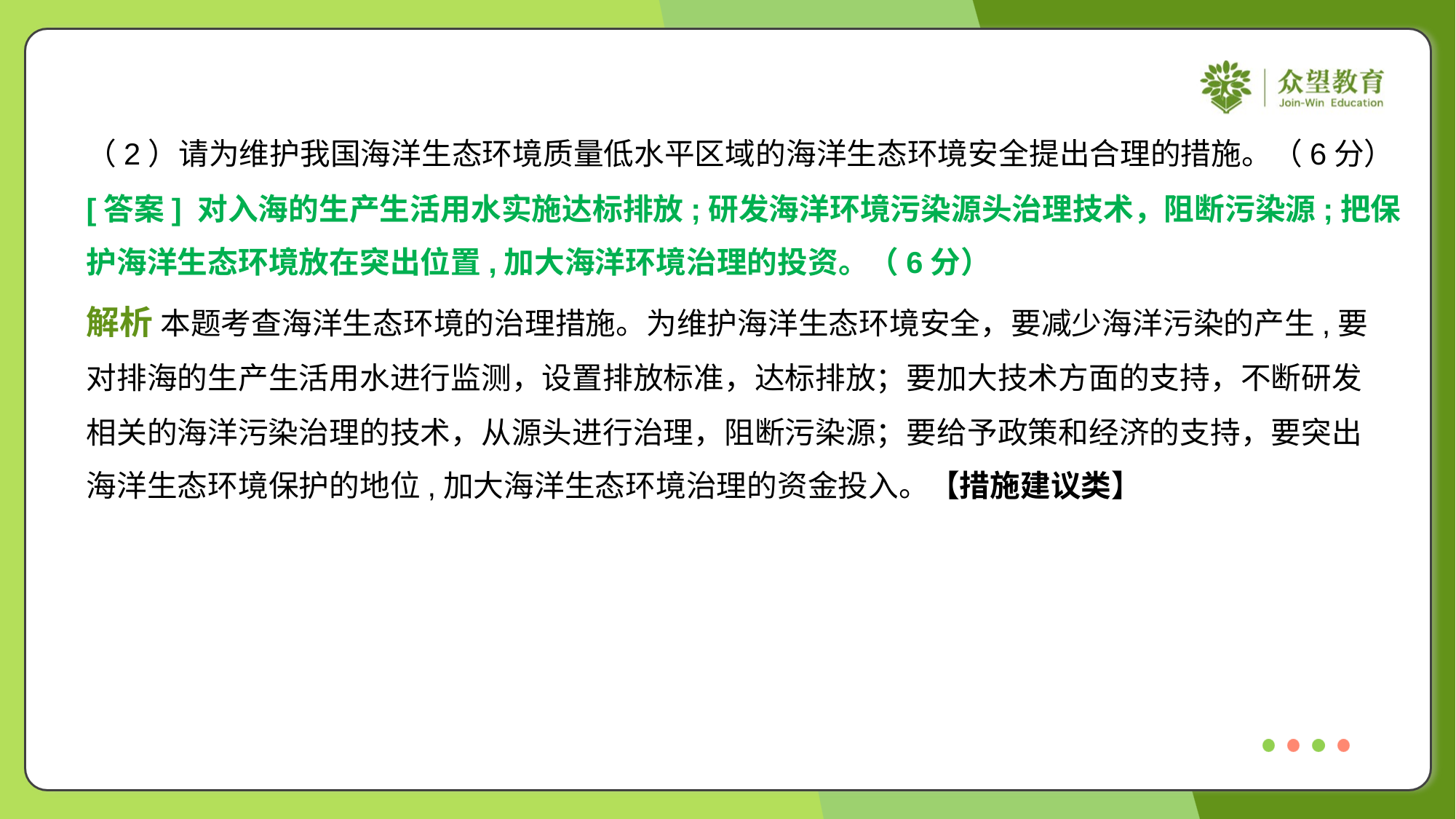

（2）请为维护我国海洋生态环境质量低水平区域的海洋生态环境安全提出合理的措施。（6分）
[答案] 对入海的生产生活用水实施达标排放;研发海洋环境污染源头治理技术，阻断污染源;把保
护海洋生态环境放在突出位置,加大海洋环境治理的投资。（6分）
解析 本题考查海洋生态环境的治理措施。为维护海洋生态环境安全，要减少海洋污染的产生,要
对排海的生产生活用水进行监测，设置排放标准，达标排放；要加大技术方面的支持，不断研发
相关的海洋污染治理的技术，从源头进行治理，阻断污染源；要给予政策和经济的支持，要突出
海洋生态环境保护的地位,加大海洋生态环境治理的资金投入。【措施建议类】